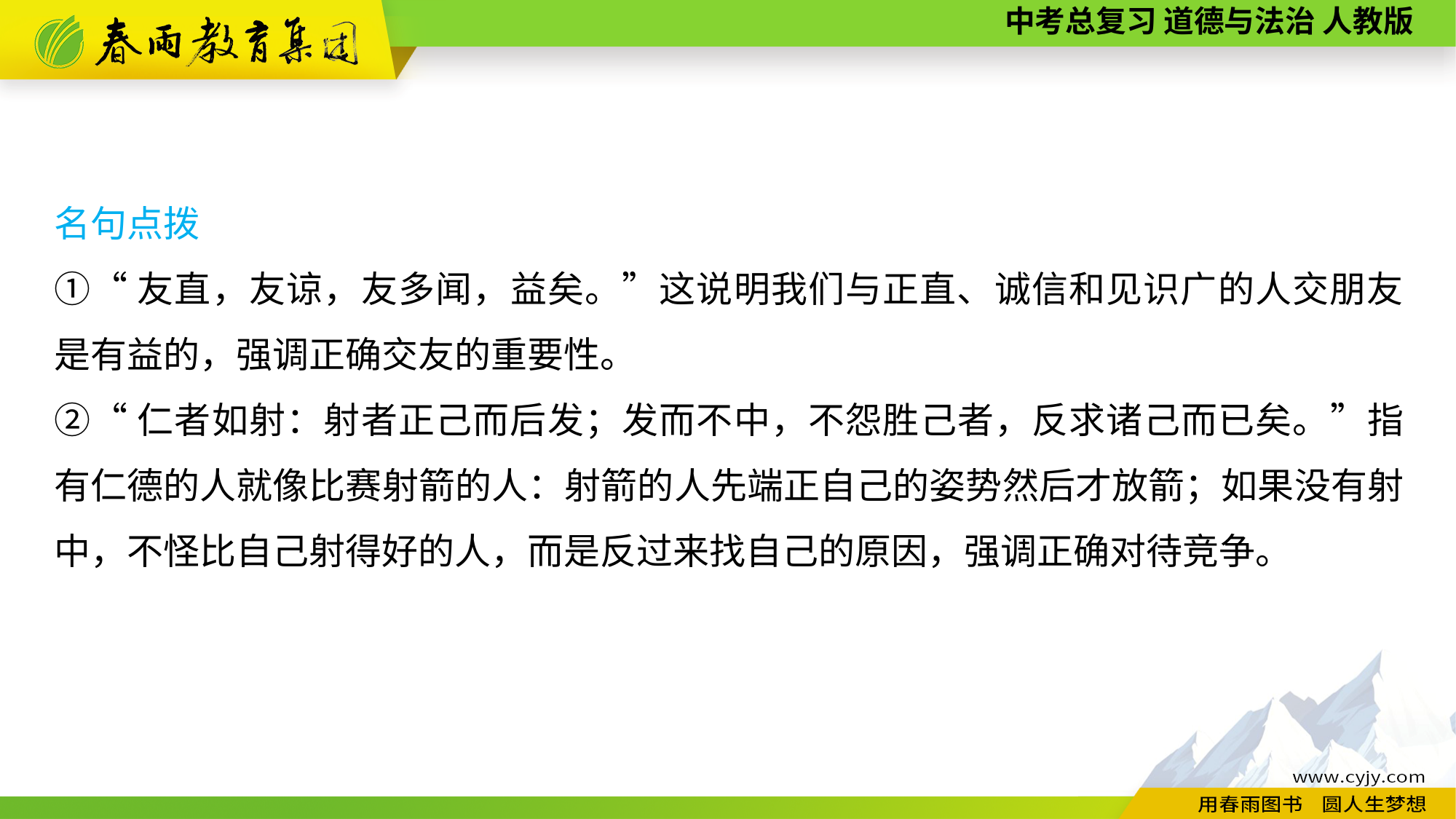

名句点拨
①“友直，友谅，友多闻，益矣。”这说明我们与正直、诚信和见识广的人交朋友是有益的，强调正确交友的重要性。
②“仁者如射：射者正己而后发；发而不中，不怨胜己者，反求诸己而已矣。”指有仁德的人就像比赛射箭的人：射箭的人先端正自己的姿势然后才放箭；如果没有射中，不怪比自己射得好的人，而是反过来找自己的原因，强调正确对待竞争。